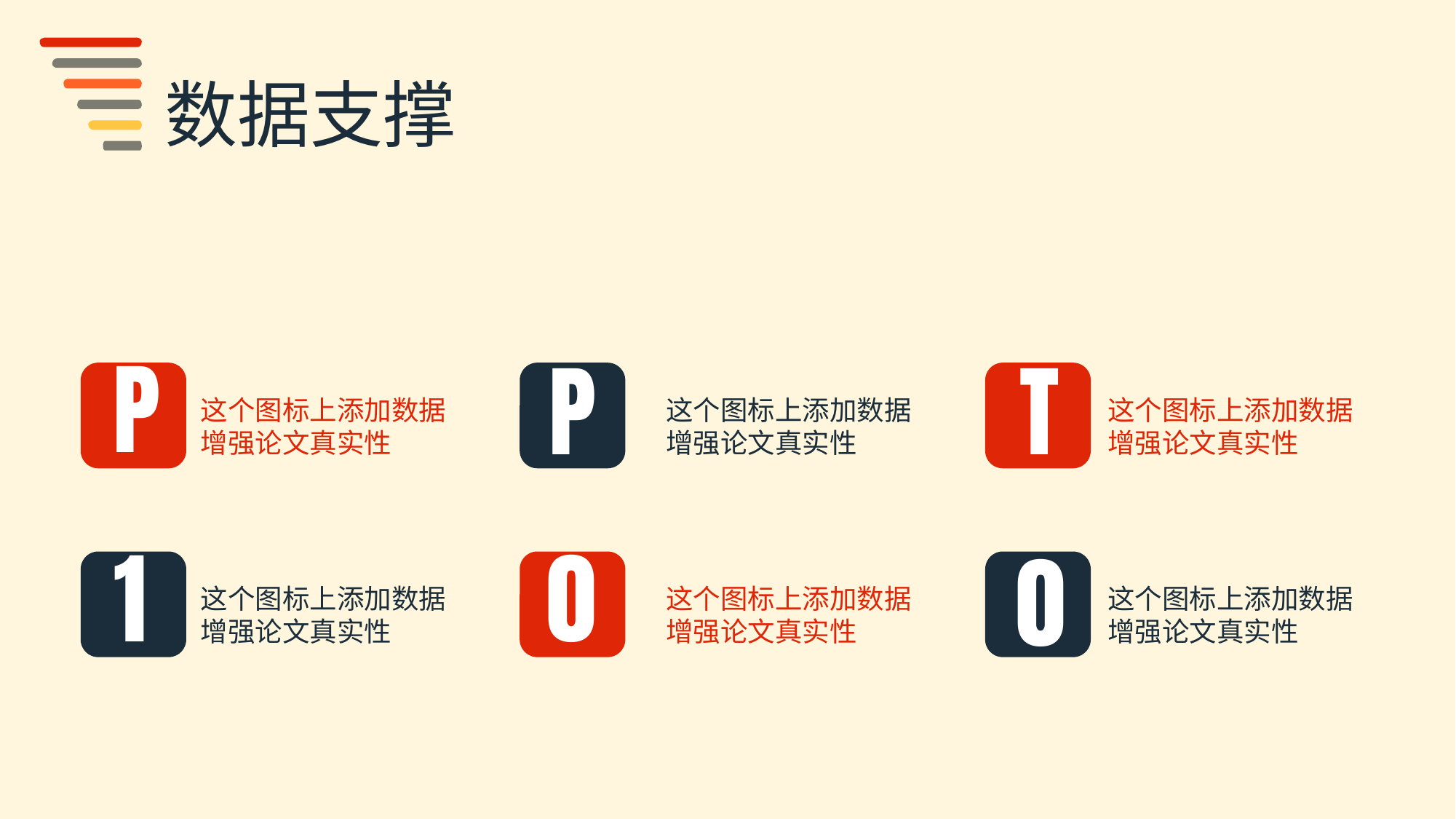

数据支撑

P

这个图标上添加数据
增强论文真实性
P

这个图标上添加数据
增强论文真实性
T

这个图标上添加数据
增强论文真实性
1

这个图标上添加数据
增强论文真实性
0

这个图标上添加数据
增强论文真实性
0

这个图标上添加数据
增强论文真实性